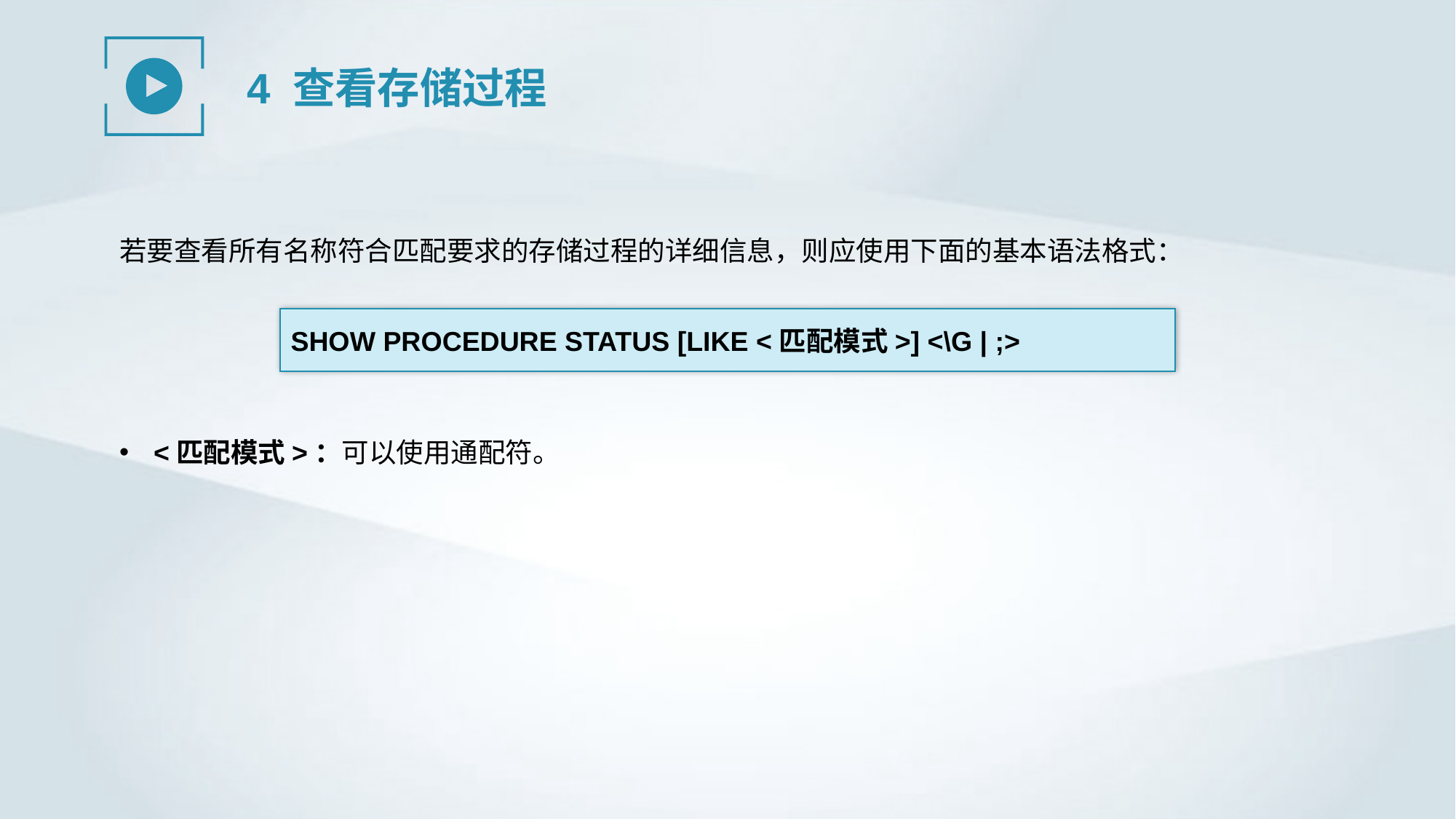

4 查看存储过程
若要查看所有名称符合匹配要求的存储过程的详细信息，则应使用下面的基本语法格式：
SHOW PROCEDURE STATUS [LIKE <匹配模式>] <\G | ;>
<匹配模式>：可以使用通配符。